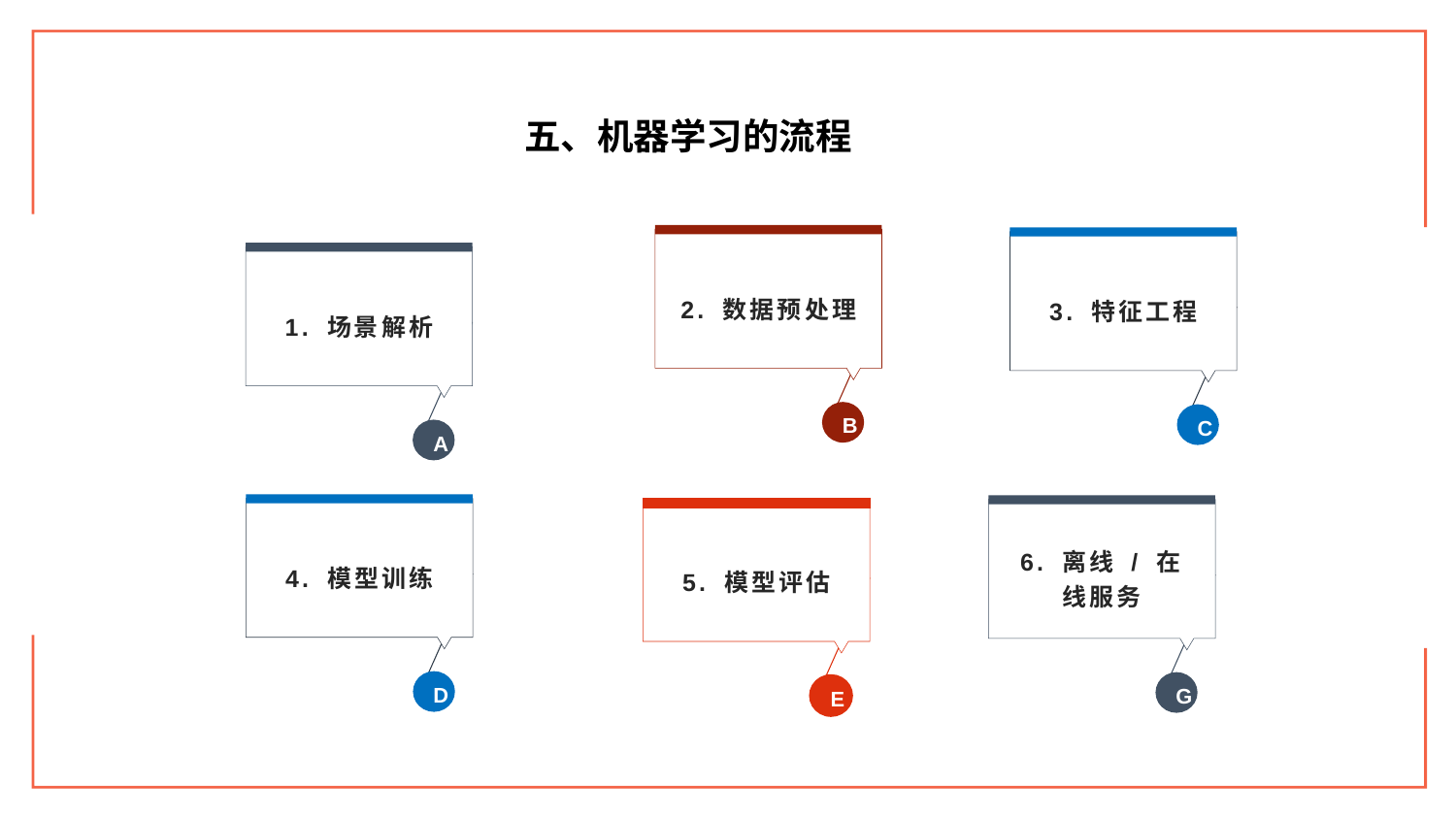

五、机器学习的流程

2. 数据预处理
B

3. 特征工程
C

1. 场景解析
A

4. 模型训练
D

6. 离线 / 在线服务
G

5. 模型评估
E